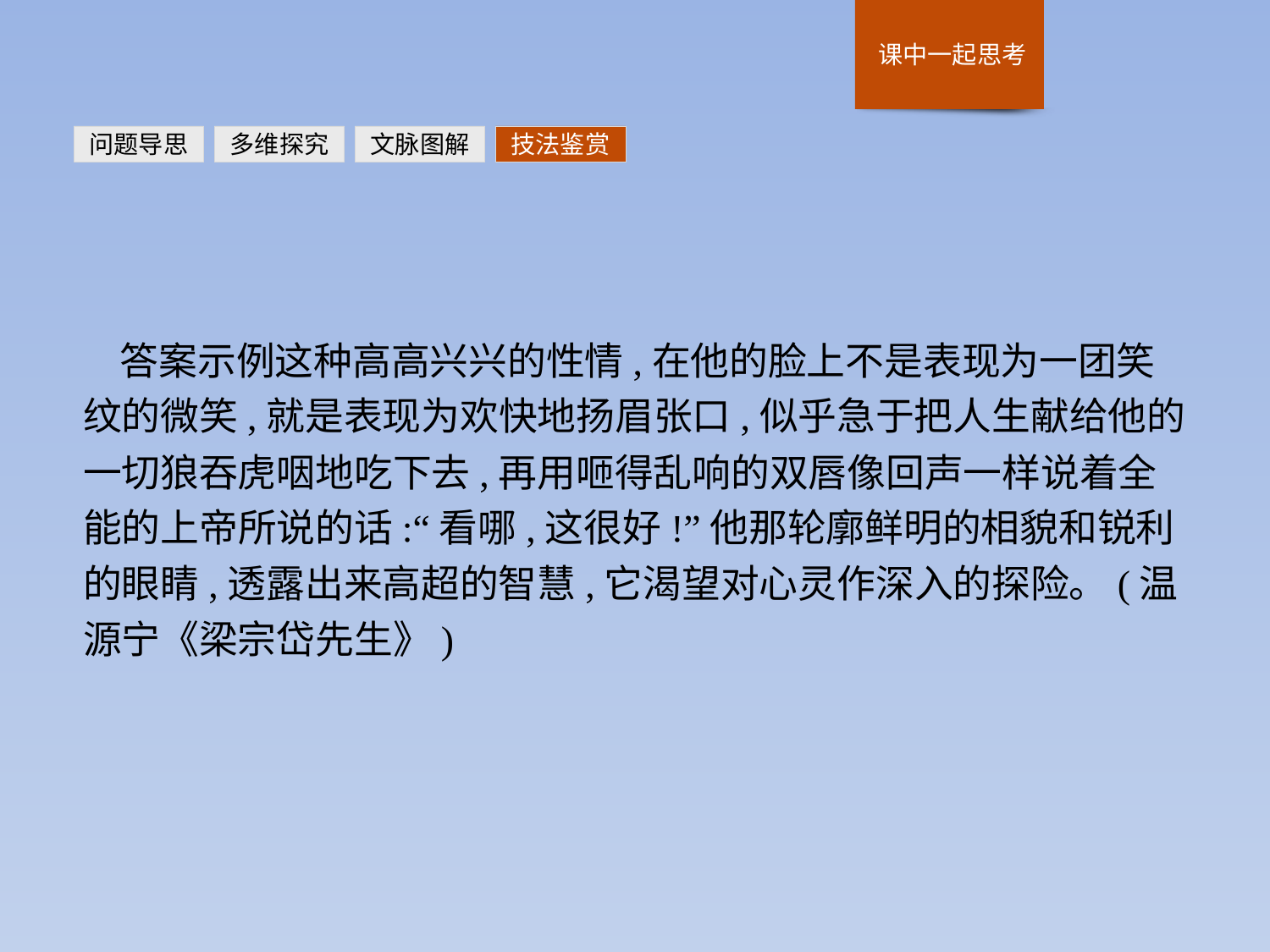

问题导思
多维探究
文脉图解
技法鉴赏
答案示例这种高高兴兴的性情,在他的脸上不是表现为一团笑纹的微笑,就是表现为欢快地扬眉张口,似乎急于把人生献给他的一切狼吞虎咽地吃下去,再用咂得乱响的双唇像回声一样说着全能的上帝所说的话:“看哪,这很好!”他那轮廓鲜明的相貌和锐利的眼睛,透露出来高超的智慧,它渴望对心灵作深入的探险。(温源宁《梁宗岱先生》)